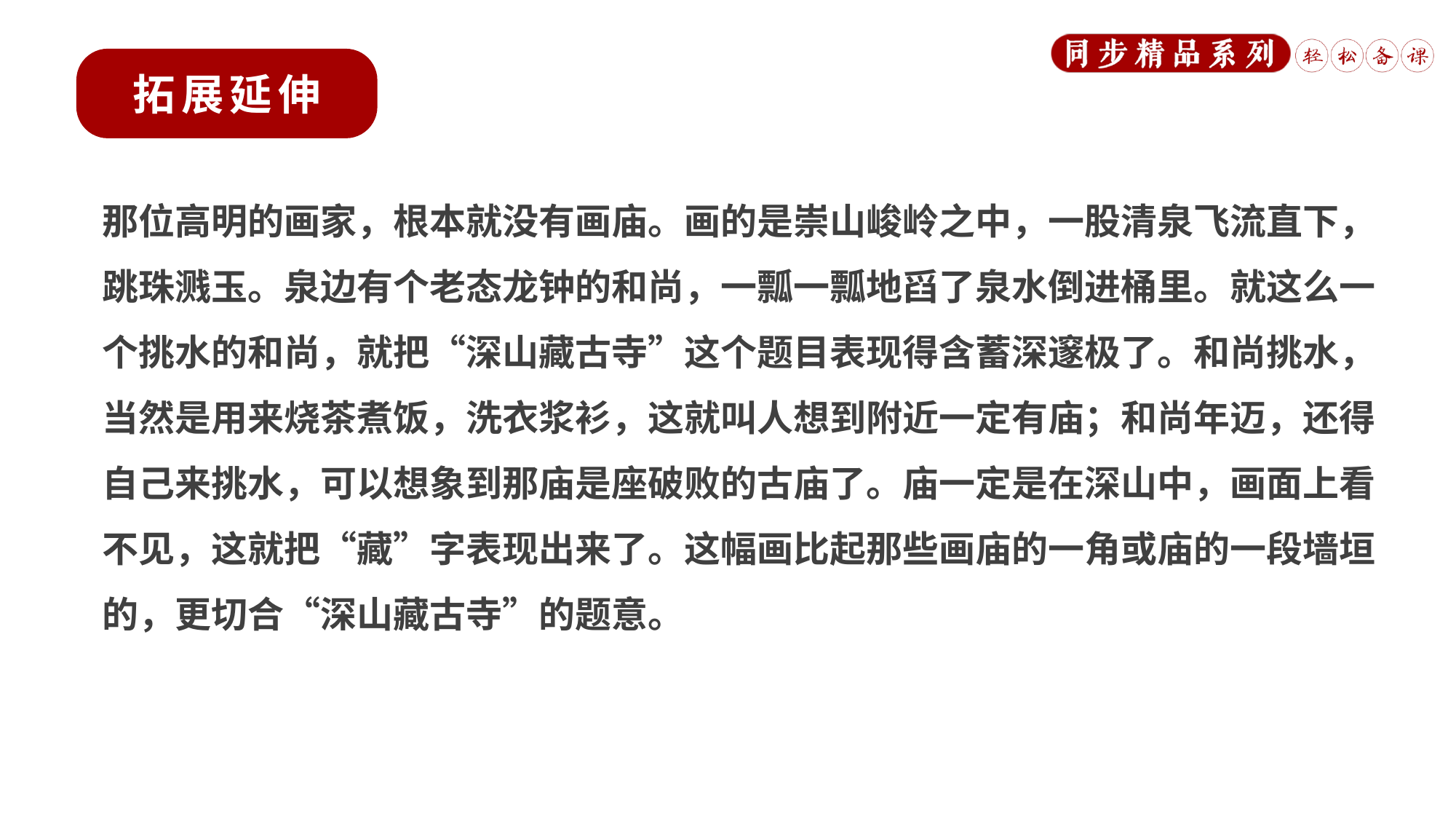

那位高明的画家，根本就没有画庙。画的是崇山峻岭之中，一股清泉飞流直下，跳珠溅玉。泉边有个老态龙钟的和尚，一瓢一瓢地舀了泉水倒进桶里。就这么一个挑水的和尚，就把“深山藏古寺”这个题目表现得含蓄深邃极了。和尚挑水，当然是用来烧茶煮饭，洗衣浆衫，这就叫人想到附近一定有庙；和尚年迈，还得自己来挑水，可以想象到那庙是座破败的古庙了。庙一定是在深山中，画面上看不见，这就把“藏”字表现出来了。这幅画比起那些画庙的一角或庙的一段墙垣的，更切合“深山藏古寺”的题意。